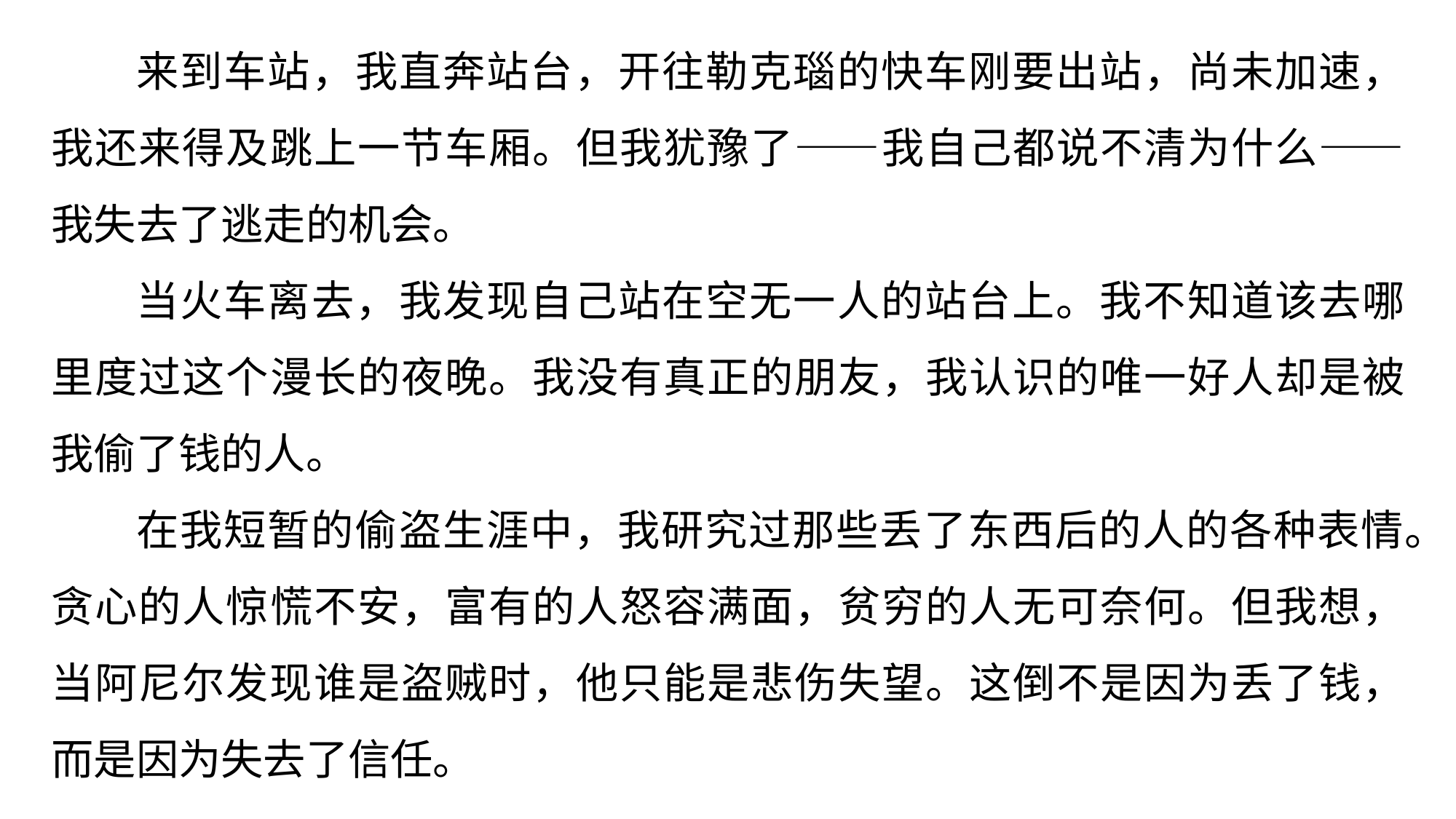

来到车站，我直奔站台，开往勒克瑙的快车刚要出站，尚未加速，我还来得及跳上一节车厢。但我犹豫了——我自己都说不清为什么——我失去了逃走的机会。
当火车离去，我发现自己站在空无一人的站台上。我不知道该去哪里度过这个漫长的夜晚。我没有真正的朋友，我认识的唯一好人却是被我偷了钱的人。
在我短暂的偷盗生涯中，我研究过那些丢了东西后的人的各种表情。贪心的人惊慌不安，富有的人怒容满面，贫穷的人无可奈何。但我想，当阿尼尔发现谁是盗贼时，他只能是悲伤失望。这倒不是因为丢了钱，而是因为失去了信任。